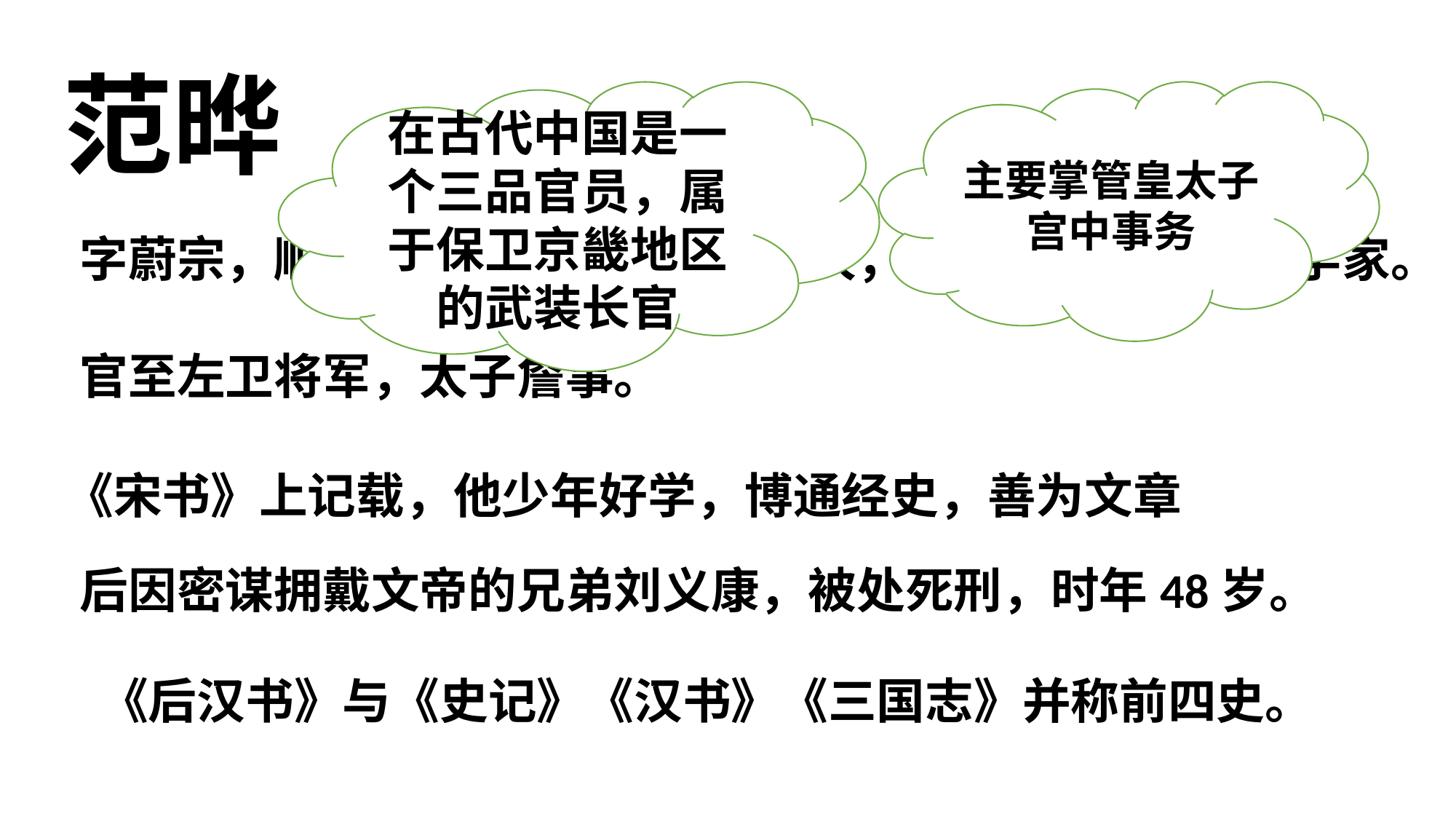

范晔
在古代中国是一个三品官员，属于保卫京畿地区的武装长官
主要掌管皇太子宫中事务
字蔚宗，顺阳（今河南南阳淅川）人，南朝宋史学家、文学家。
官至左卫将军，太子詹事。
《宋书》上记载，他少年好学，博通经史，善为文章
后因密谋拥戴文帝的兄弟刘义康，被处死刑，时年48岁。
《后汉书》与《史记》《汉书》《三国志》并称前四史。